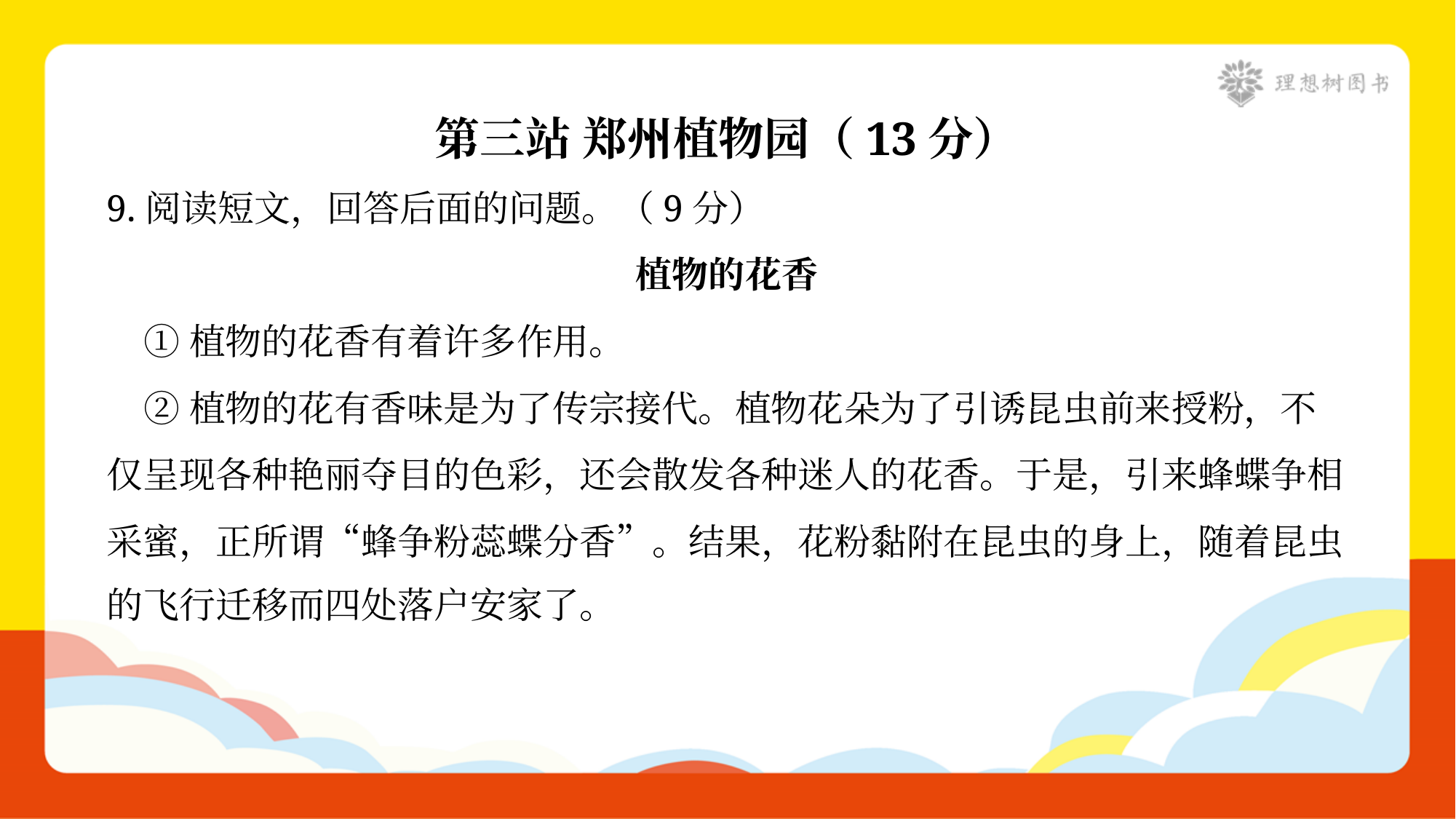

第三站 郑州植物园（13分）
9.阅读短文，回答后面的问题。（9分）
植物的花香
    ①植物的花香有着许多作用。
    ②植物的花有香味是为了传宗接代。植物花朵为了引诱昆虫前来授粉，不
仅呈现各种艳丽夺目的色彩，还会散发各种迷人的花香。于是，引来蜂蝶争相
采蜜，正所谓“蜂争粉蕊蝶分香”。结果，花粉黏附在昆虫的身上，随着昆虫
的飞行迁移而四处落户安家了。